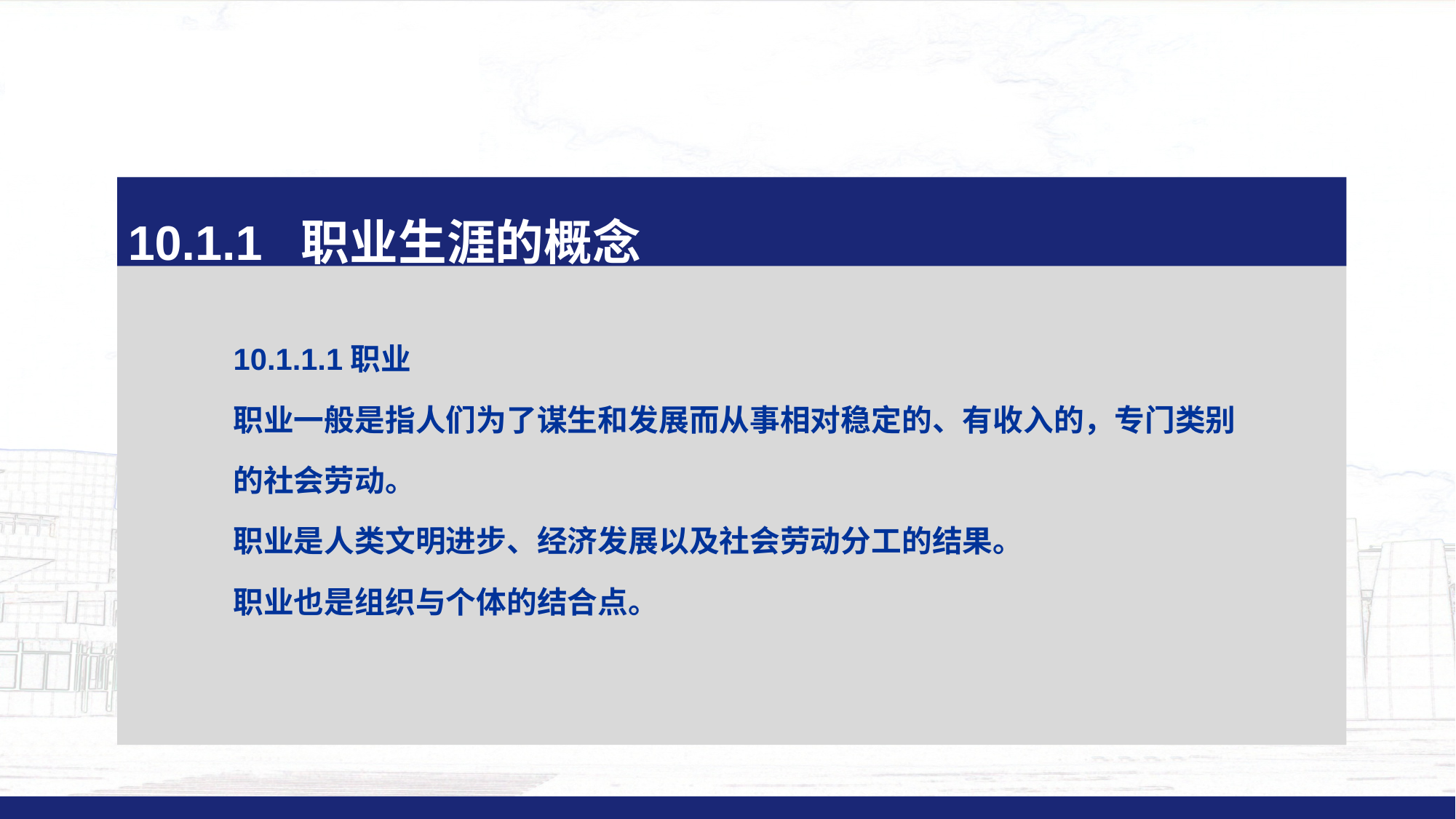

10.1.1  职业生涯的概念
10.1.1.1职业
职业一般是指人们为了谋生和发展而从事相对稳定的、有收入的，专门类别
的社会劳动。
职业是人类文明进步、经济发展以及社会劳动分工的结果。
职业也是组织与个体的结合点。